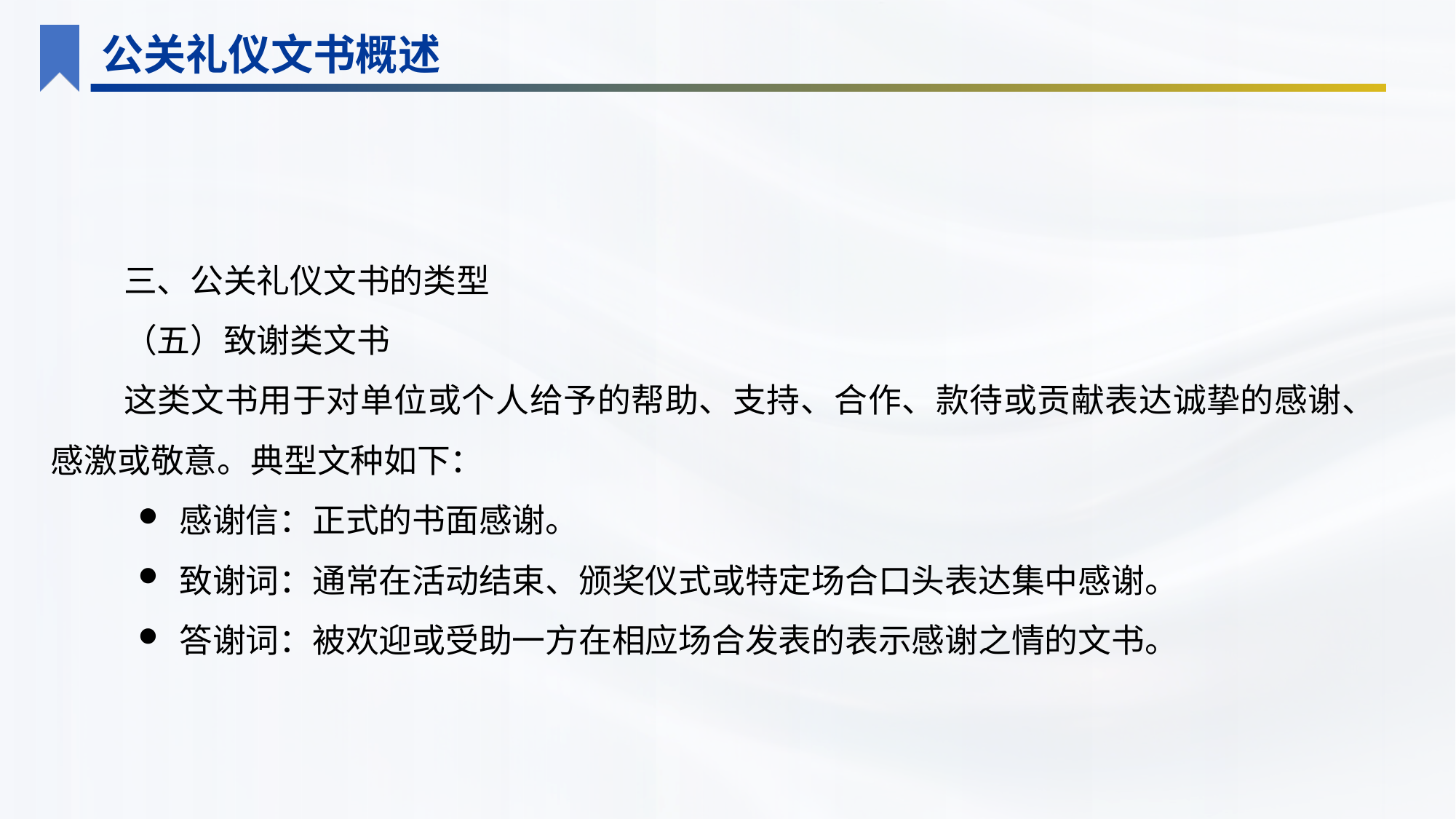

公关礼仪文书概述
三、公关礼仪文书的类型
（五）致谢类文书
这类文书用于对单位或个人给予的帮助、支持、合作、款待或贡献表达诚挚的感谢、感激或敬意。典型文种如下：
感谢信：正式的书面感谢。
致谢词：通常在活动结束、颁奖仪式或特定场合口头表达集中感谢。
答谢词：被欢迎或受助一方在相应场合发表的表示感谢之情的文书。